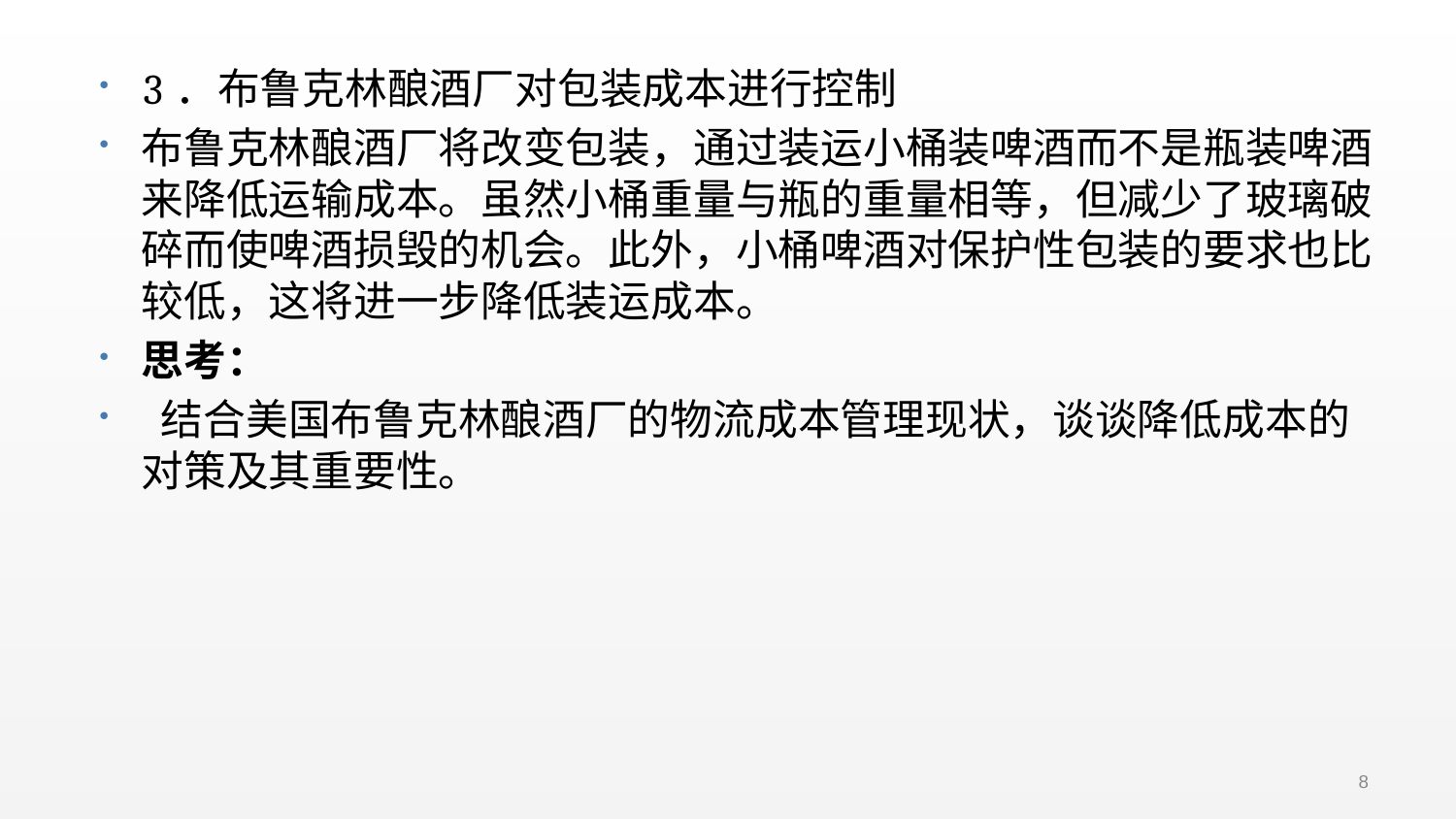

3．布鲁克林酿酒厂对包装成本进行控制
布鲁克林酿酒厂将改变包装，通过装运小桶装啤酒而不是瓶装啤酒来降低运输成本。虽然小桶重量与瓶的重量相等，但减少了玻璃破碎而使啤酒损毁的机会。此外，小桶啤酒对保护性包装的要求也比较低，这将进一步降低装运成本。
思考：
 结合美国布鲁克林酿酒厂的物流成本管理现状，谈谈降低成本的对策及其重要性。

8